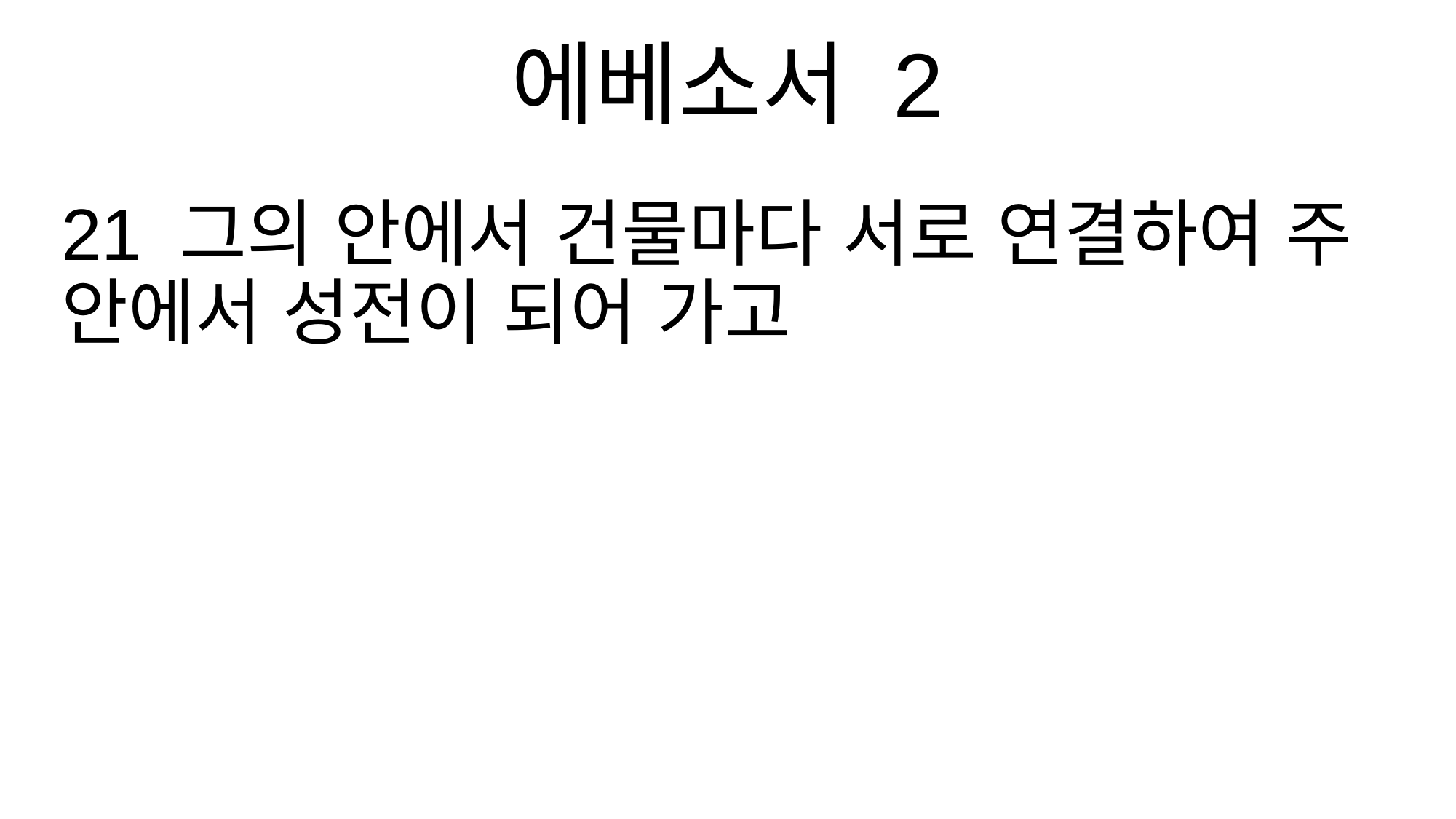

에베소서 2
21 그의 안에서 건물마다 서로 연결하여 주 안에서 성전이 되어 가고